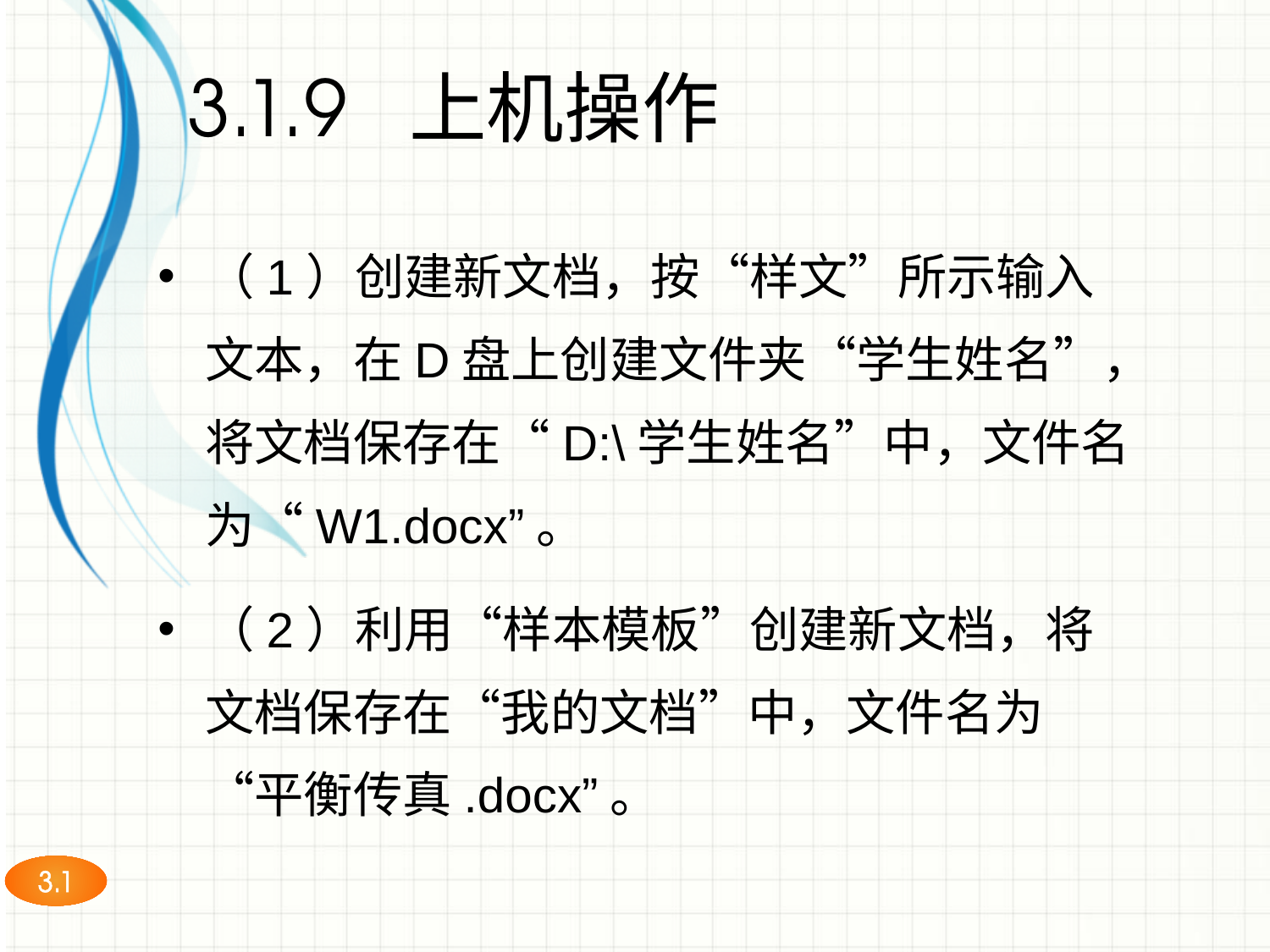

# 3.1.9  上机操作
（1）创建新文档，按“样文”所示输入文本，在D盘上创建文件夹“学生姓名”，将文档保存在“D:\学生姓名”中，文件名为“W1.docx”。
（2）利用“样本模板”创建新文档，将文档保存在“我的文档”中，文件名为“平衡传真.docx”。